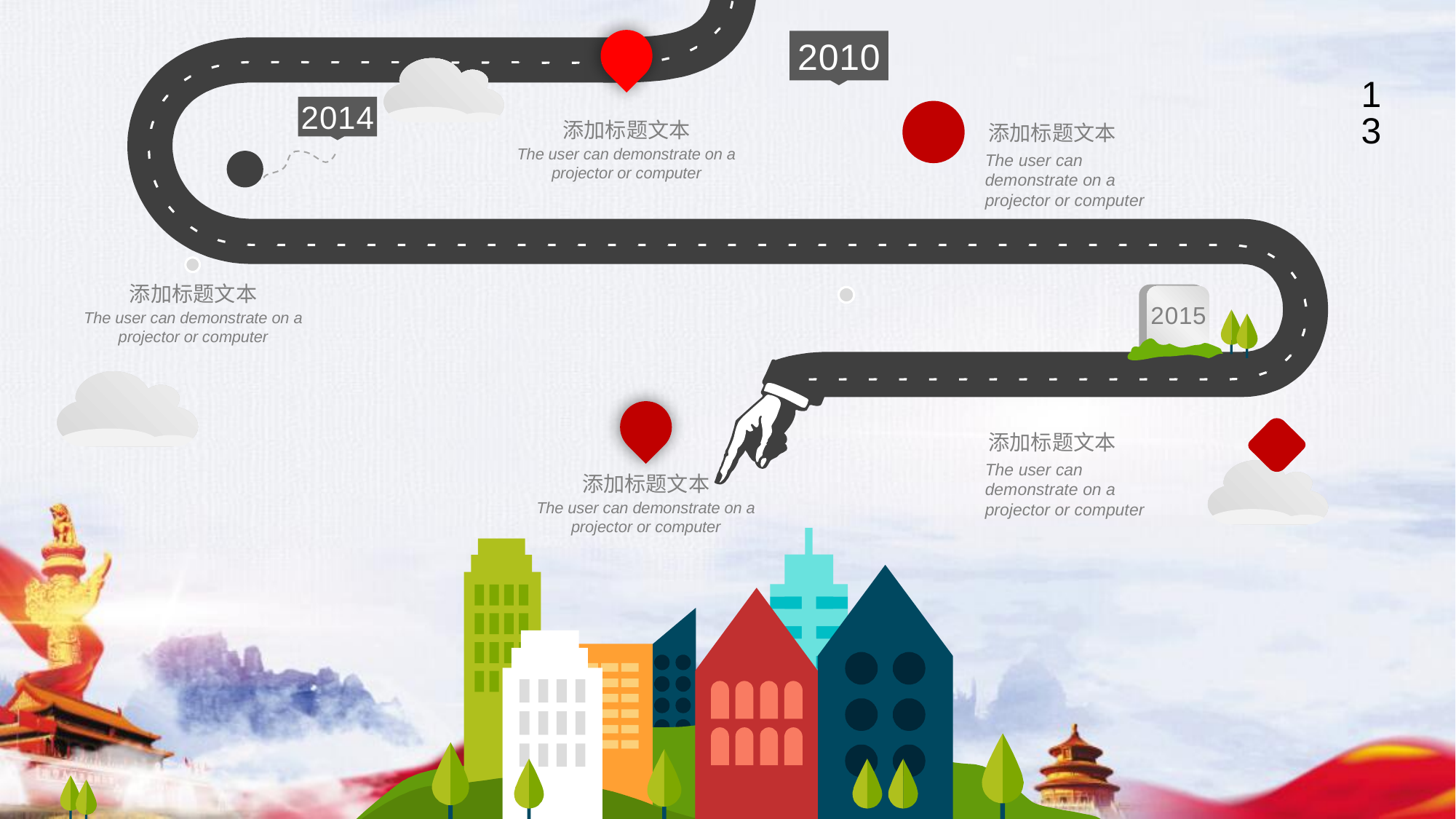

2010

13
2014

添加标题文本
The user can demonstrate on a projector or computer
添加标题文本
The user can demonstrate on a projector or computer

添加标题文本
The user can demonstrate on a projector or computer

2015

添加标题文本
The user can demonstrate on a projector or computer

添加标题文本
The user can demonstrate on a projector or computer